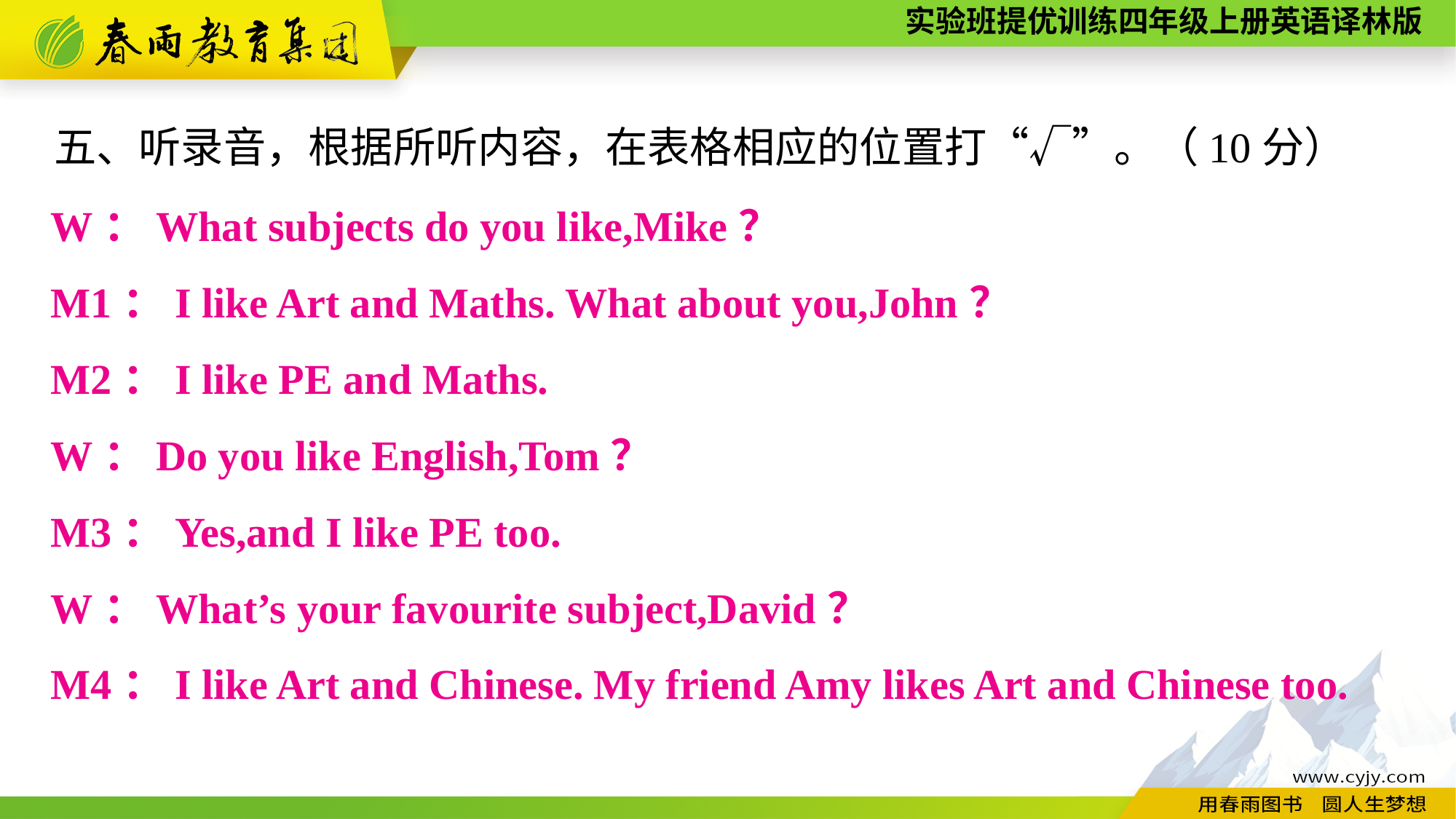

五、听录音，根据所听内容，在表格相应的位置打“√”。（10分）
W：What subjects do you like,Mike？
M1：I like Art and Maths. What about you,John？
M2：I like PE and Maths.
W：Do you like English,Tom？
M3：Yes,and I like PE too.
W：What’s your favourite subject,David？
M4：I like Art and Chinese. My friend Amy likes Art and Chinese too.